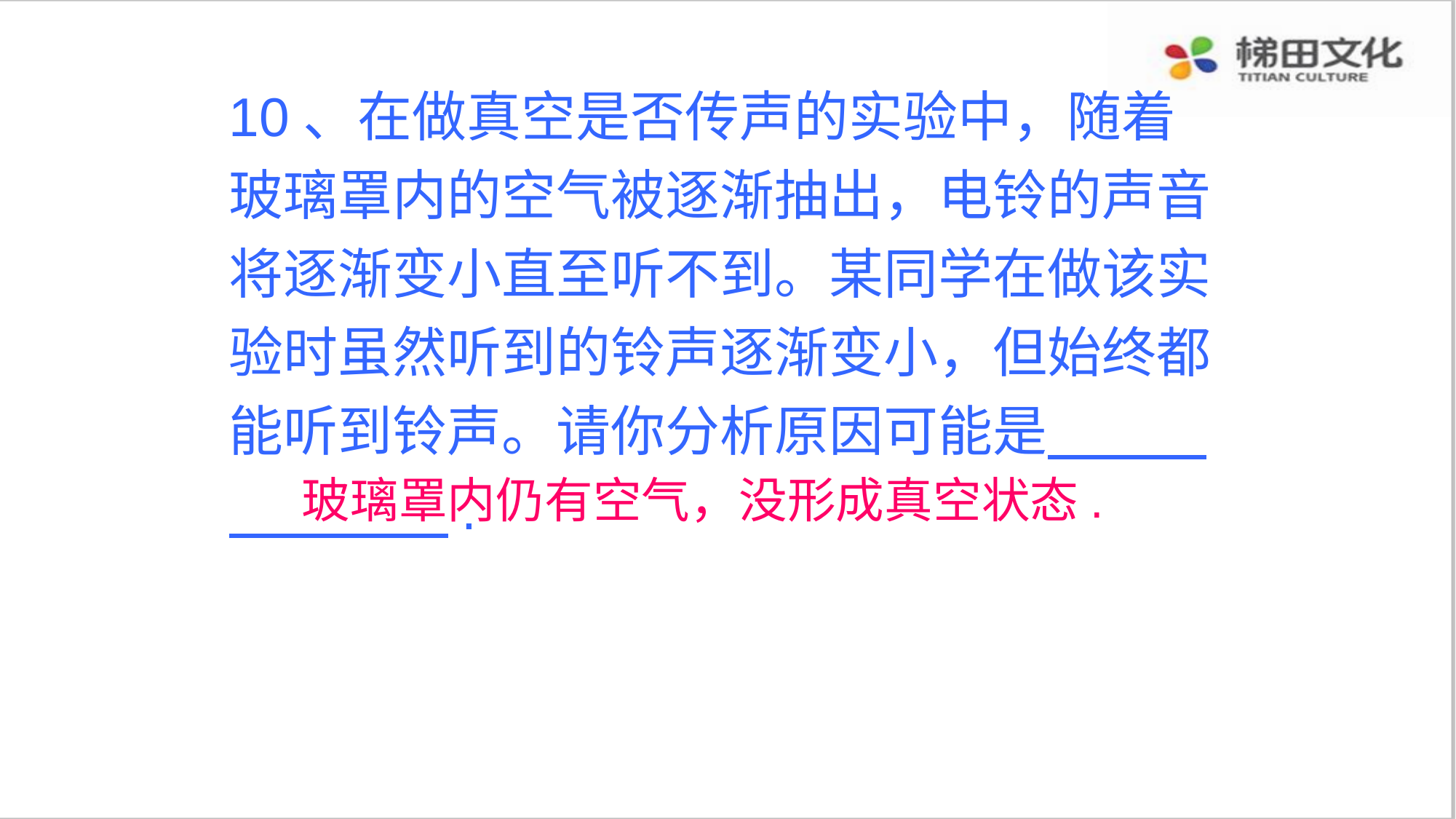

10、在做真空是否传声的实验中，随着玻璃罩内的空气被逐渐抽出，电铃的声音将逐渐变小直至听不到。某同学在做该实验时虽然听到的铃声逐渐变小，但始终都能听到铃声。请你分析原因可能是                                .

玻璃罩内仍有空气，没形成真空状态.